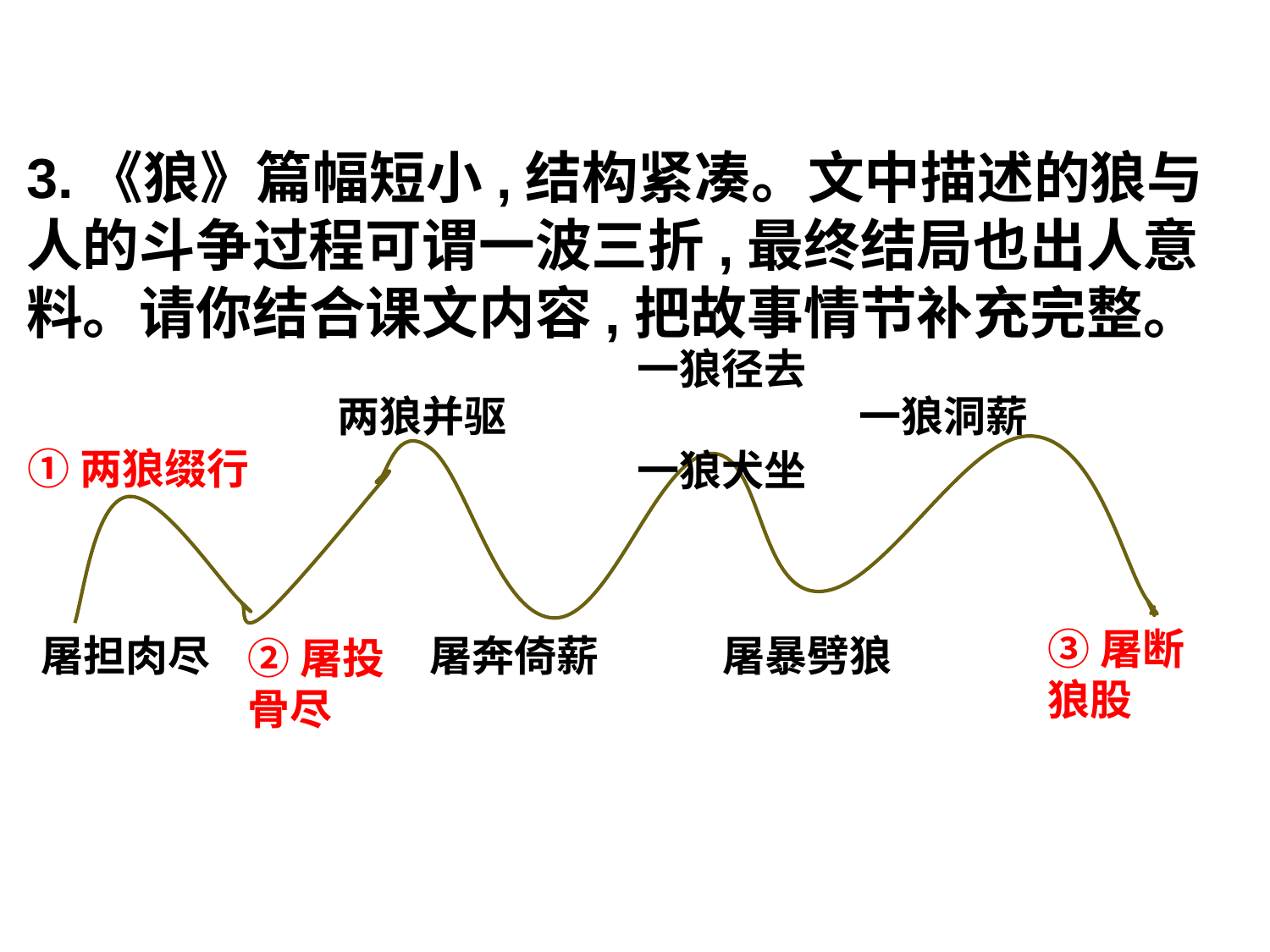

3.《狼》篇幅短小,结构紧凑。文中描述的狼与人的斗争过程可谓一波三折,最终结局也出人意料。请你结合课文内容,把故事情节补充完整。
一狼径去
一狼犬坐
两狼并驱                                     一狼洞薪
①两狼缀行

屠担肉尽                       屠奔倚薪             屠暴劈狼
③屠断狼股
②屠投骨尽